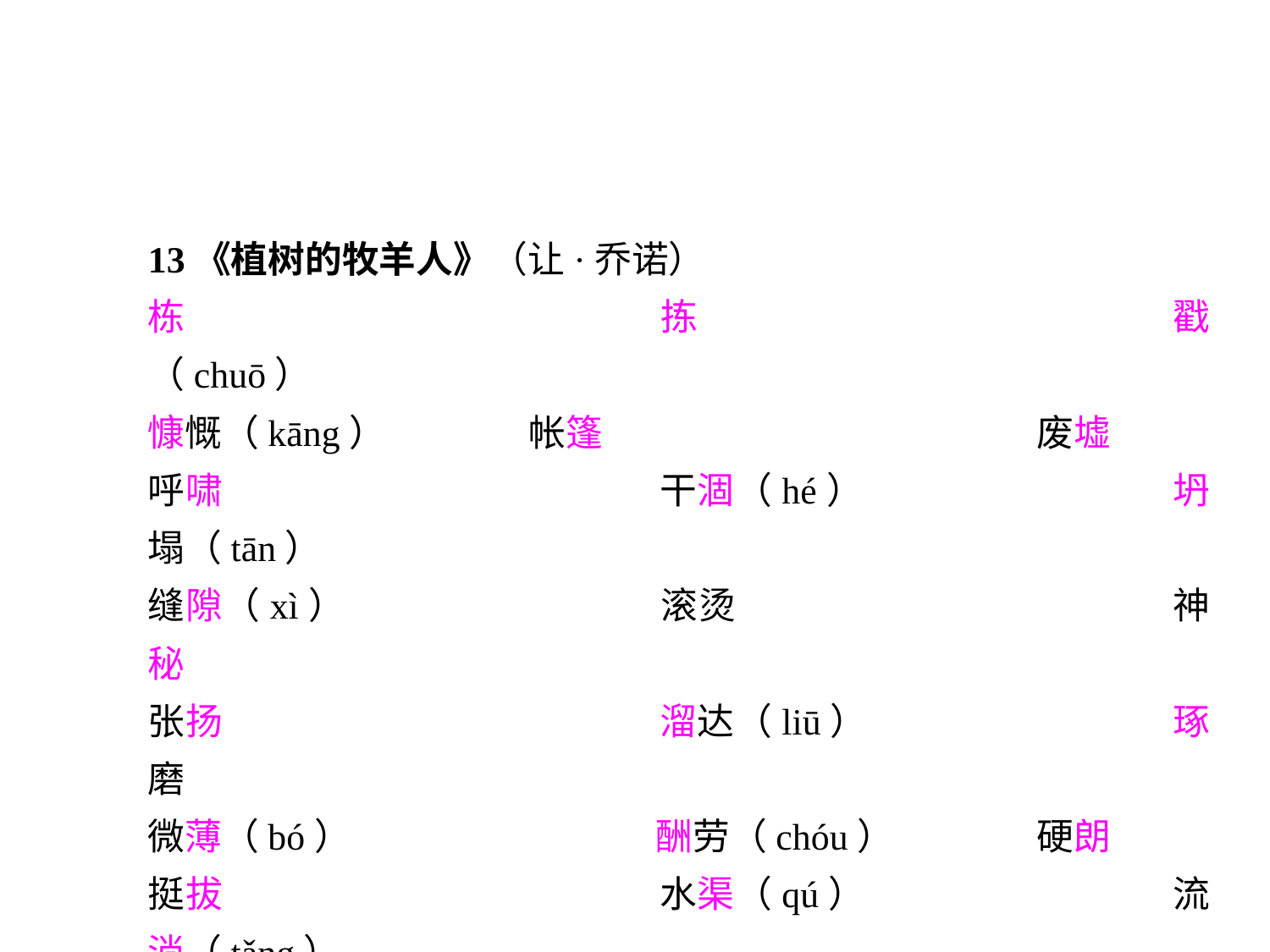

13《植树的牧羊人》（让·乔诺）
栋				拣				戳（chuō）
慷慨（kāng）		帐篷				废墟
呼啸				干涸（hé）			坍塌（tān）
缝隙（xì）			滚烫				神秘
张扬				溜达（liū）			琢磨
微薄（bó）			酬劳（chóu）		硬朗
挺拔				水渠（qú）			流淌（tǎng）
山毛榉（jǔ）		光秃秃			不毛之地
刨根问底（páo）		沉默寡言（guǎ）		生机勃勃